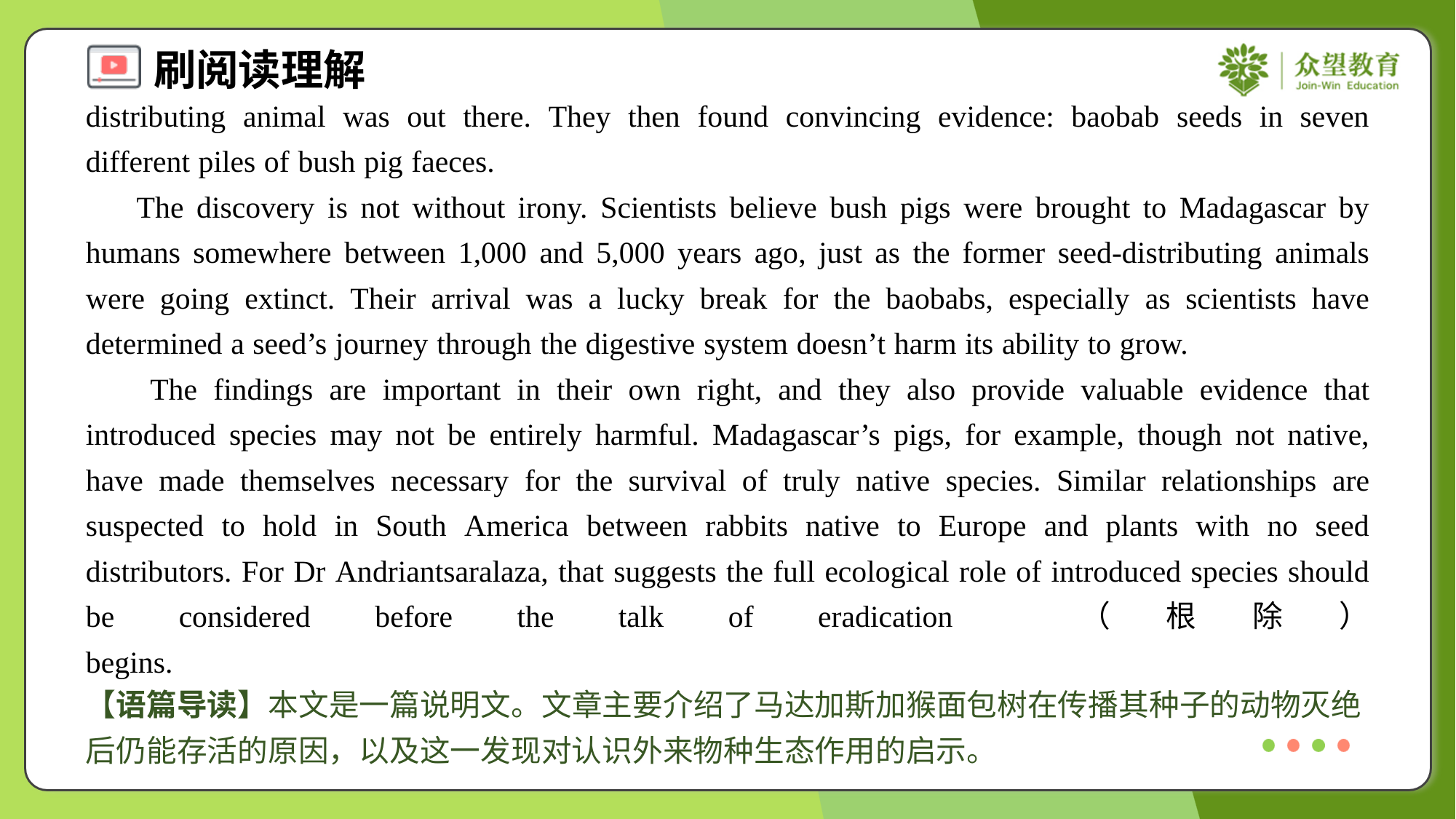

distributing animal was out there. They then found convincing evidence: baobab seeds in seven different piles of bush pig faeces.
    The discovery is not without irony. Scientists believe bush pigs were brought to Madagascar by humans somewhere between 1,000 and 5,000 years ago, just as the former seed-distributing animals were going extinct. Their arrival was a lucky break for the baobabs, especially as scientists have determined a seed’s journey through the digestive system doesn’t harm its ability to grow.
    The findings are important in their own right, and they also provide valuable evidence that introduced species may not be entirely harmful. Madagascar’s pigs, for example, though not native, have made themselves necessary for the survival of truly native species. Similar relationships are suspected to hold in South America between rabbits native to Europe and plants with no seed distributors. For Dr Andriantsaralaza, that suggests the full ecological role of introduced species should be considered before the talk of eradication （根除） begins.#1.5
【语篇导读】本文是一篇说明文。文章主要介绍了马达加斯加猴面包树在传播其种子的动物灭绝后仍能存活的原因，以及这一发现对认识外来物种生态作用的启示。